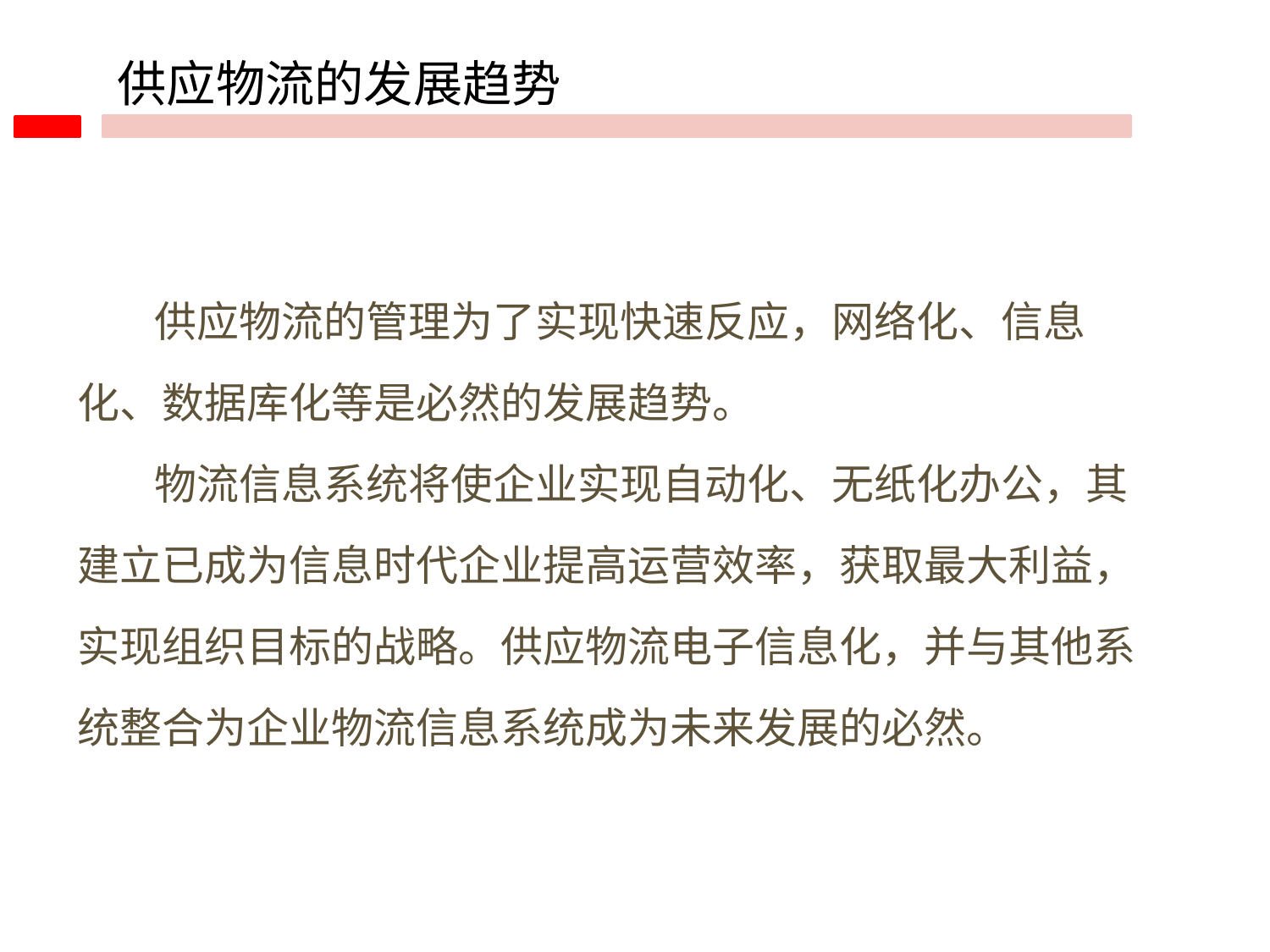

供应物流的发展趋势

       供应物流的管理为了实现快速反应，网络化、信息化、数据库化等是必然的发展趋势。
       物流信息系统将使企业实现自动化、无纸化办公，其建立已成为信息时代企业提高运营效率，获取最大利益，实现组织目标的战略。供应物流电子信息化，并与其他系统整合为企业物流信息系统成为未来发展的必然。